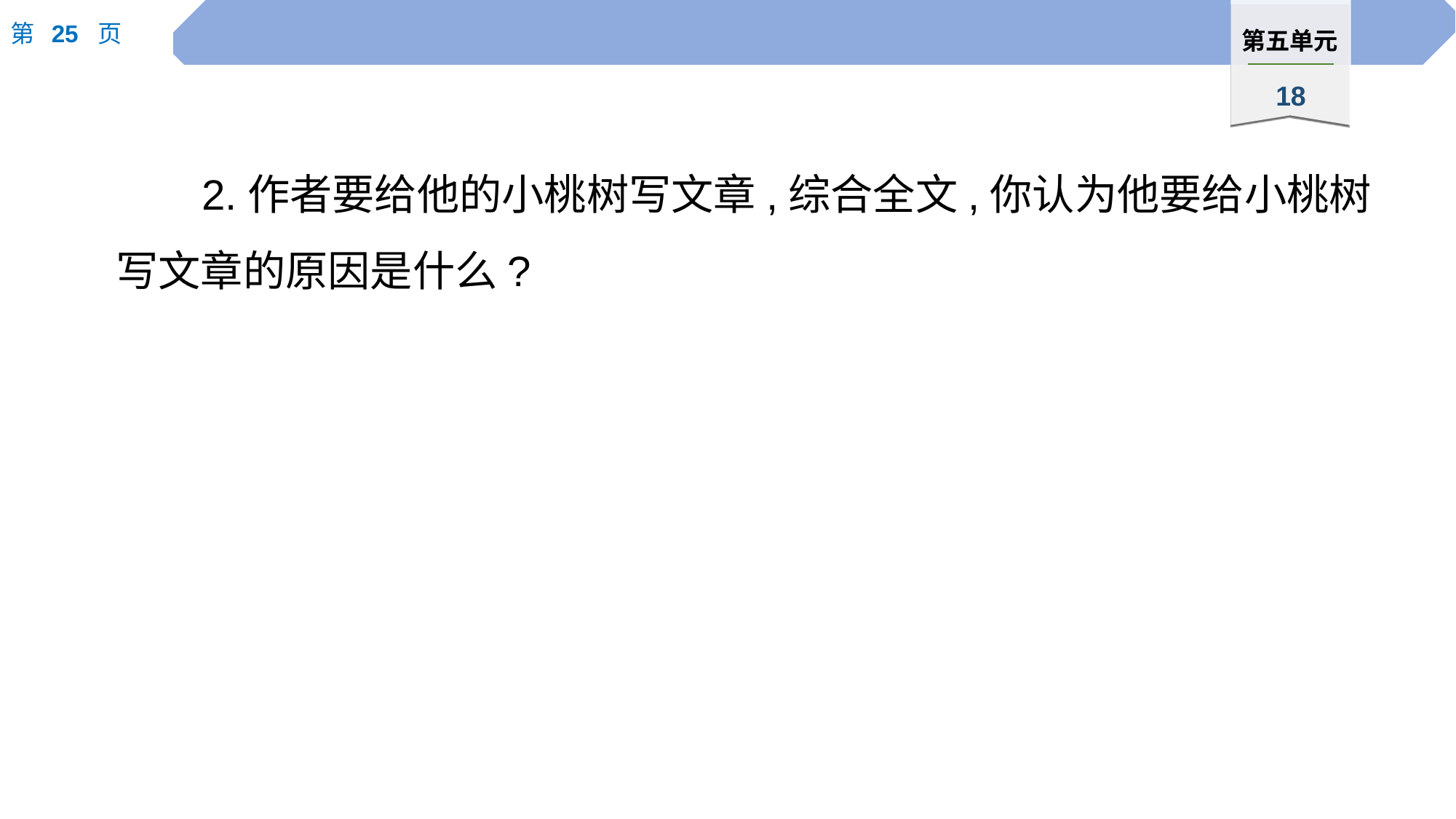

2.作者要给他的小桃树写文章,综合全文,你认为他要给小桃树写文章的原因是什么?